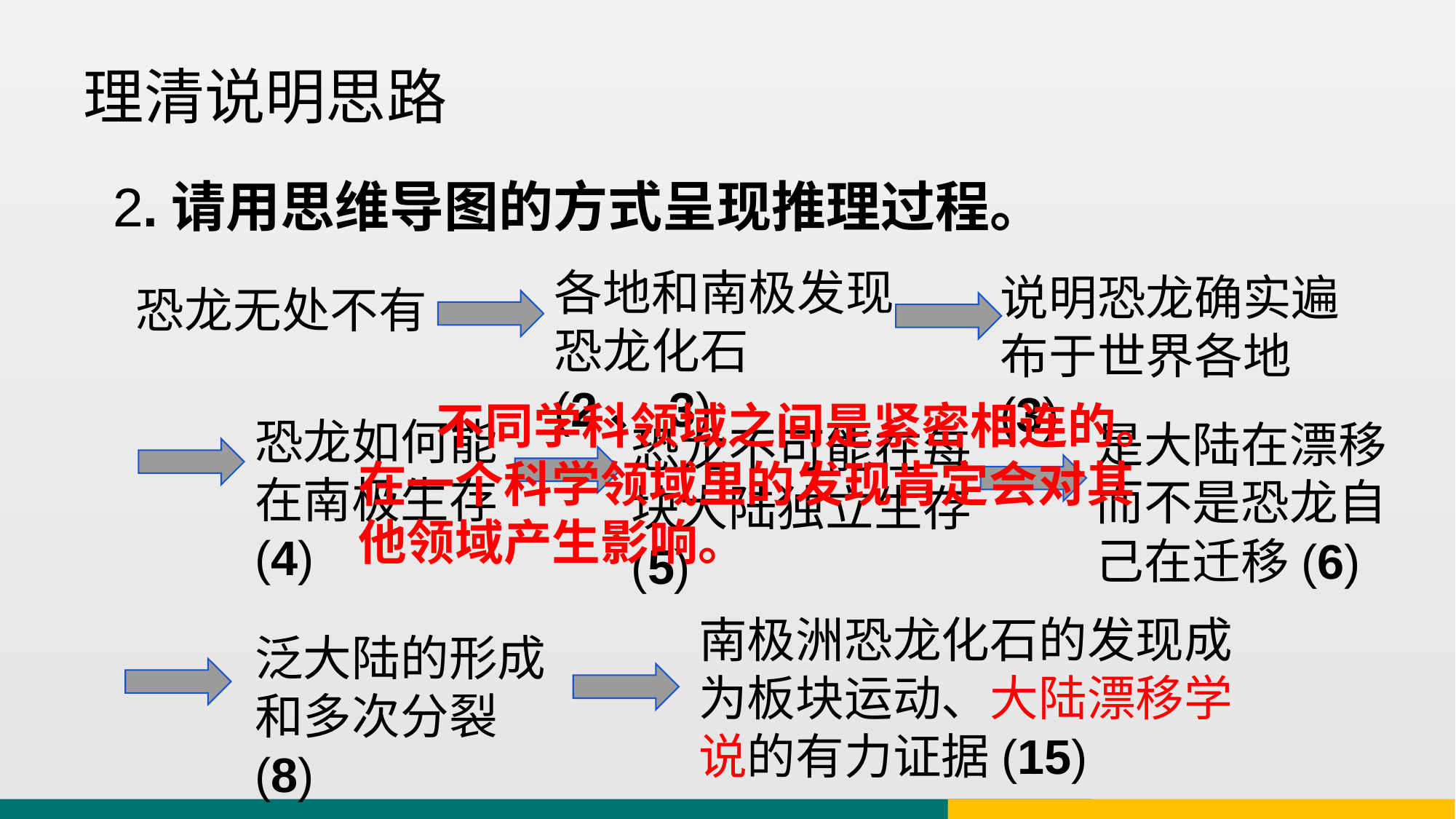

理清说明思路
2.请用思维导图的方式呈现推理过程。
各地和南极发现恐龙化石(2、3)
说明恐龙确实遍布于世界各地(3)
恐龙无处不有

      不同学科领域之间是紧密相连的。在一个科学领域里的发现肯定会对其他领域产生影响。

恐龙如何能在南极生存(4)
是大陆在漂移而不是恐龙自己在迁移(6)
恐龙不可能在每块大陆独立生存(5)

南极洲恐龙化石的发现成为板块运动、大陆漂移学说的有力证据(15)
泛大陆的形成和多次分裂(8)